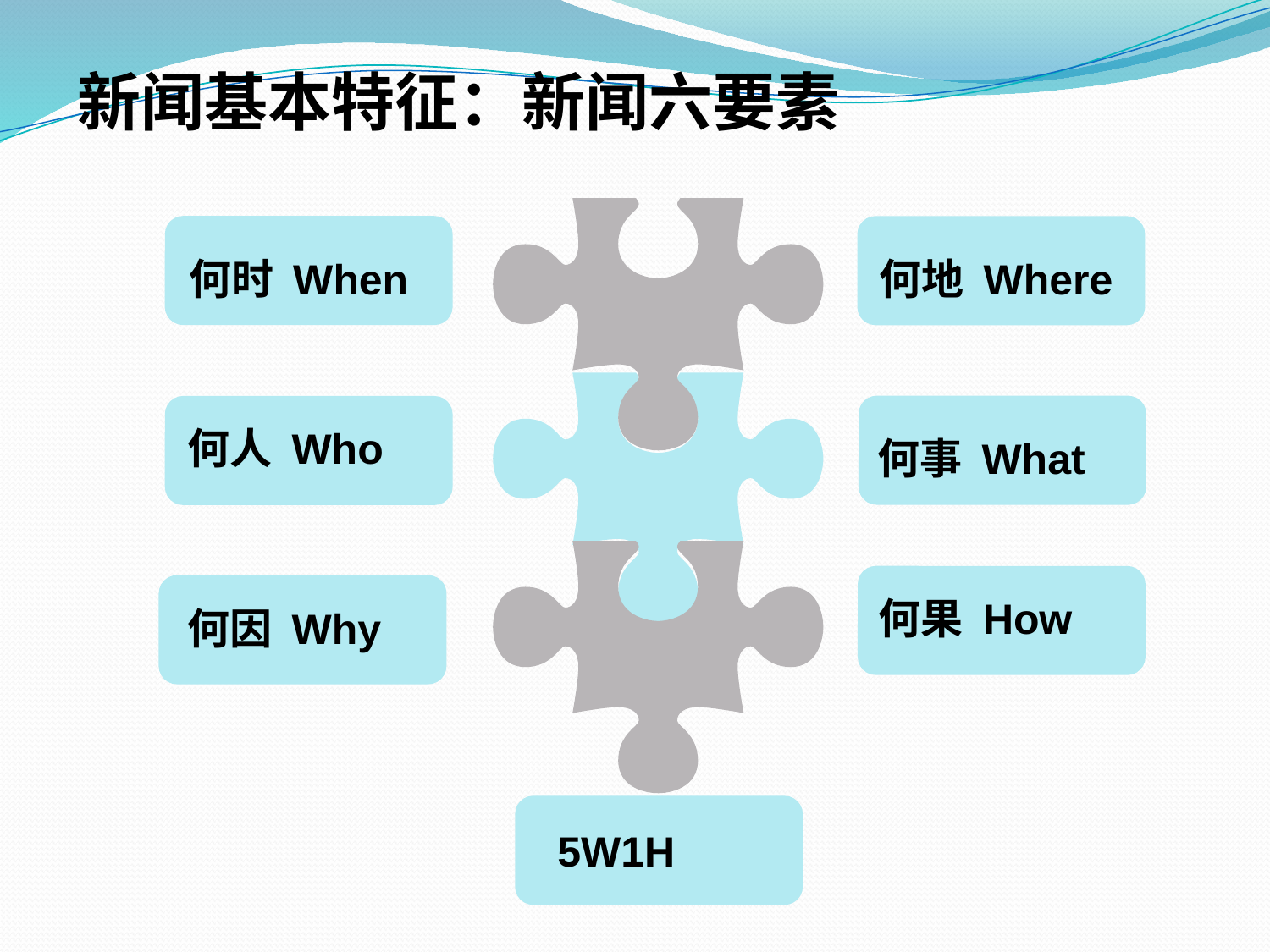

新闻基本特征：新闻六要素

何地 Where
何时 When
点击添加文本

何人 Who
点击添加文本
何事 What

何果 How
点击添加文本
何因 Why
点击添加文本

5W1H